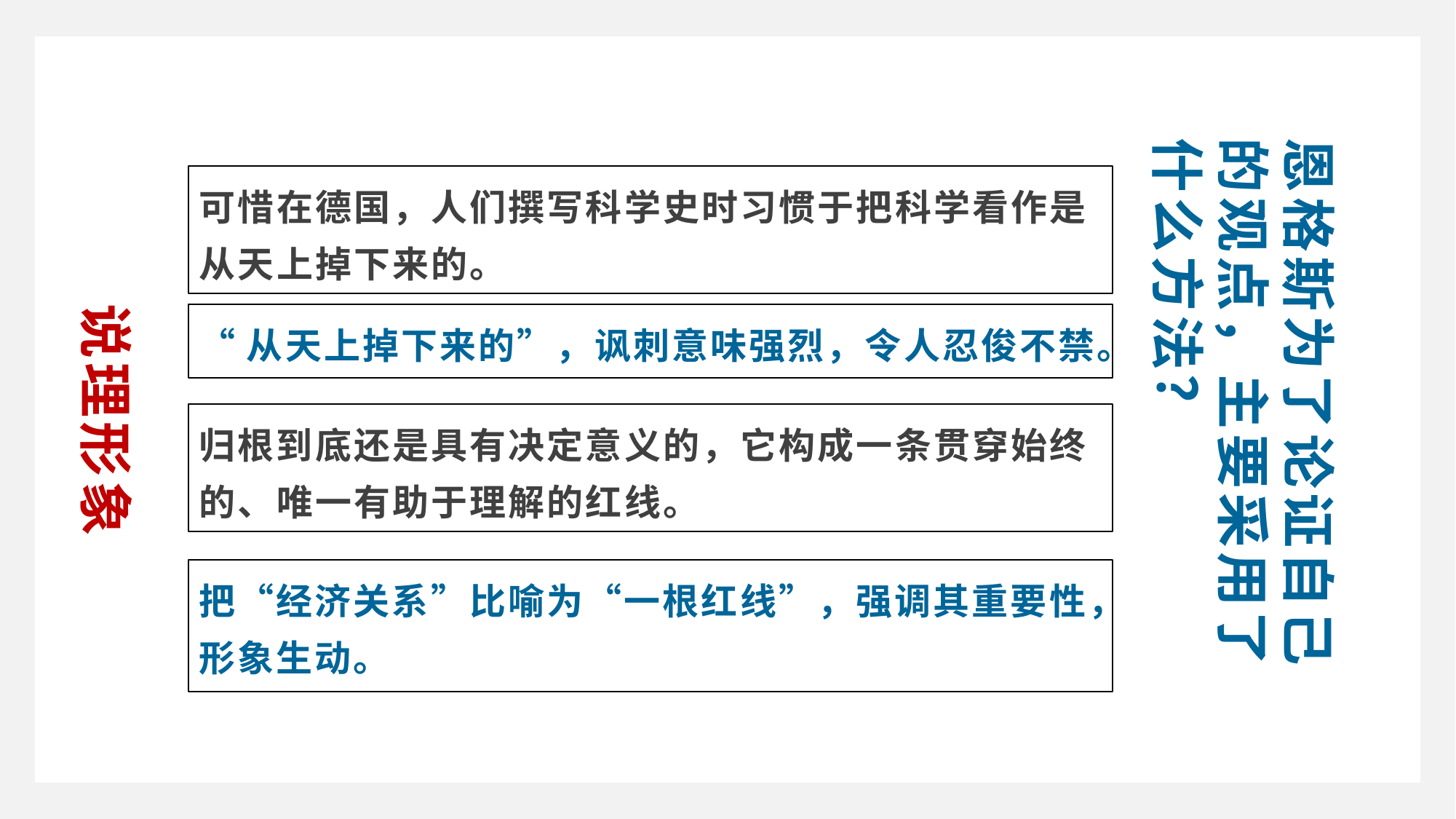

恩格斯为了论证自己的观点，主要采用了什么方法？
可惜在德国，人们撰写科学史时习惯于把科学看作是从天上掉下来的。
说理形象
“从天上掉下来的”，讽刺意味强烈，令人忍俊不禁。
归根到底还是具有决定意义的，它构成一条贯穿始终的、唯一有助于理解的红线。
把“经济关系”比喻为“一根红线”，强调其重要性，形象生动。